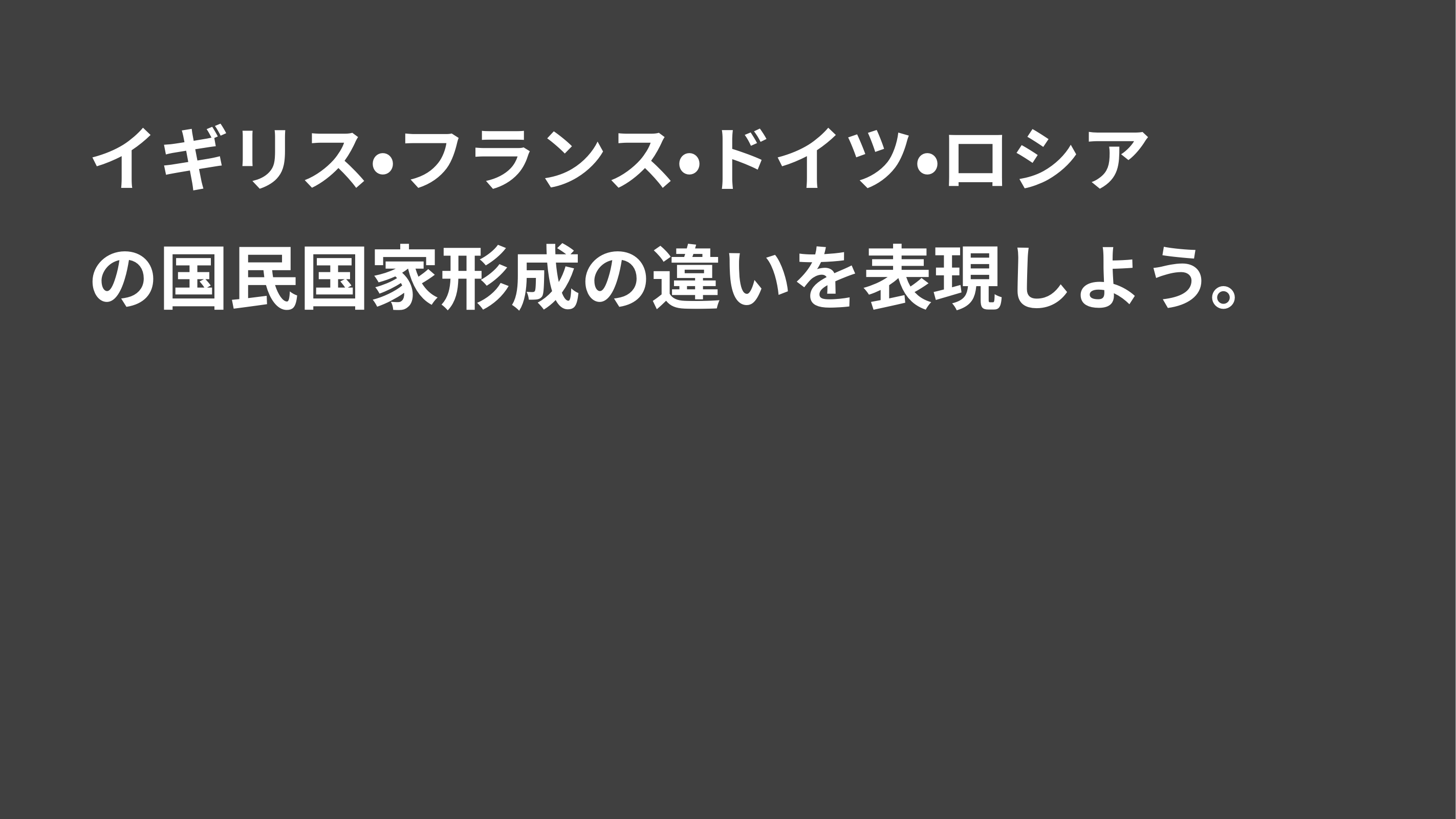

イギリス・フランス・ドイツ・ロシア

の国民国家形成の違いを表現しよう。